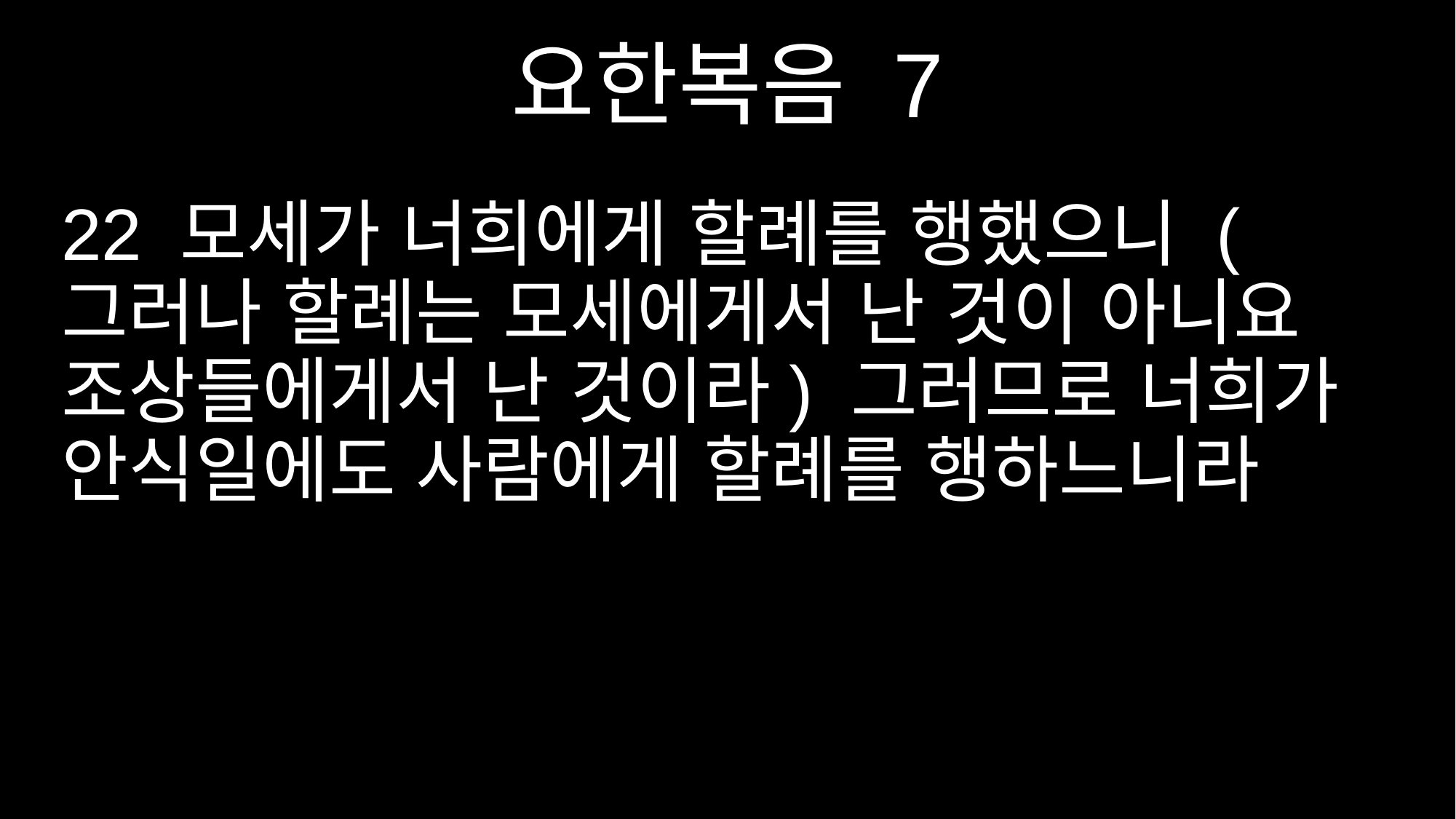

요한복음 7
22 모세가 너희에게 할례를 행했으니 (그러나 할례는 모세에게서 난 것이 아니요 조상들에게서 난 것이라) 그러므로 너희가 안식일에도 사람에게 할례를 행하느니라